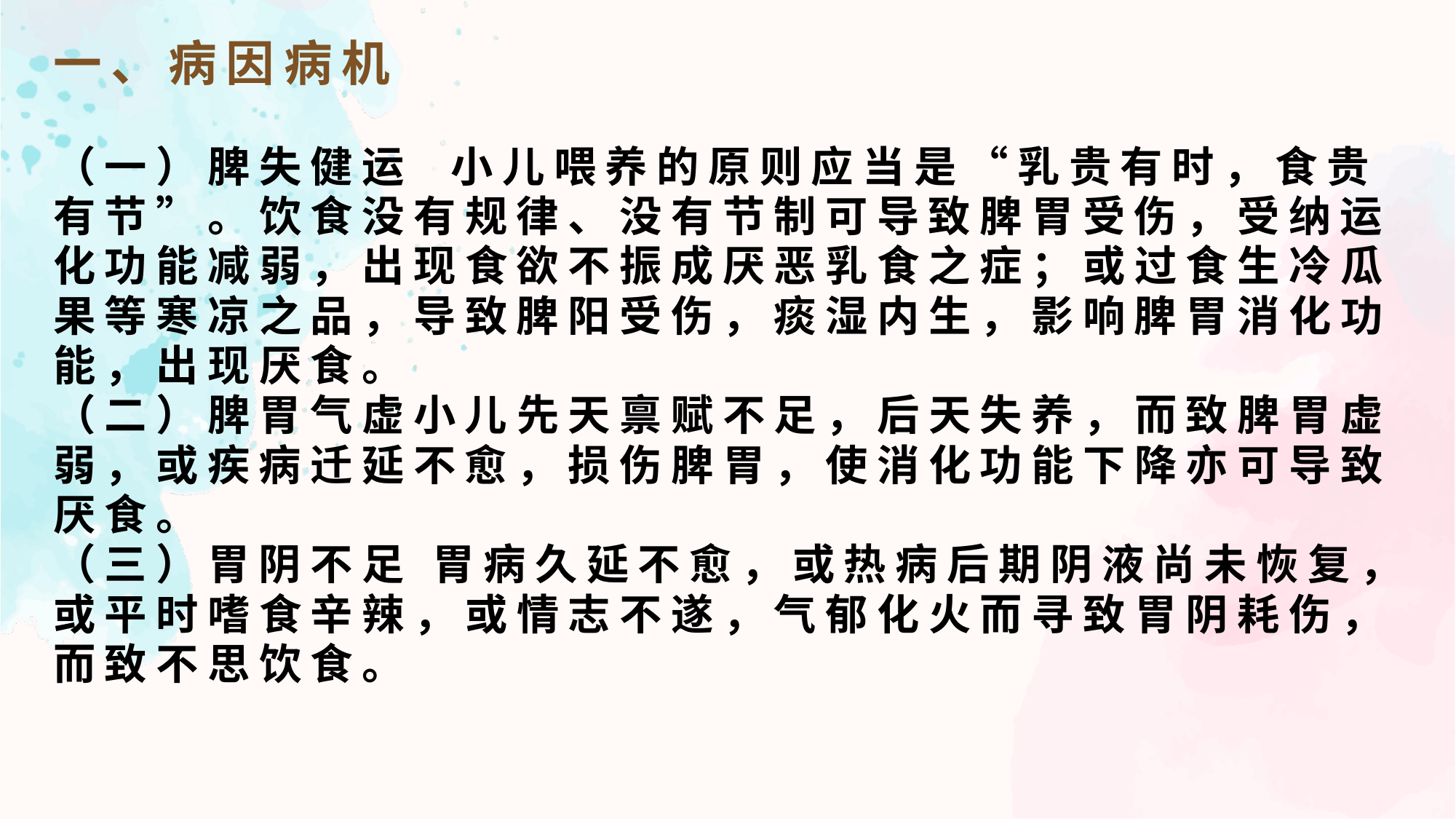

一、病因病机

（一）脾失健运  小儿喂养的原则应当是“乳贵有时，食贵有节”。饮食没有规律、没有节制可导致脾胃受伤，受纳运化功能减弱，出现食欲不振成厌恶乳食之症；或过食生冷瓜果等寒凉之品，导致脾阳受伤，痰湿内生，影响脾胃消化功能，出现厌食。
（二）脾胃气虚小儿先天禀赋不足，后天失养，而致脾胃虚弱，或疾病迁延不愈，损伤脾胃，使消化功能下降亦可导致厌食。
（三）胃阴不足 胃病久延不愈，或热病后期阴液尚未恢复，或平时嗜食辛辣，或情志不遂，气郁化火而寻致胃阴耗伤，而致不思饮食。